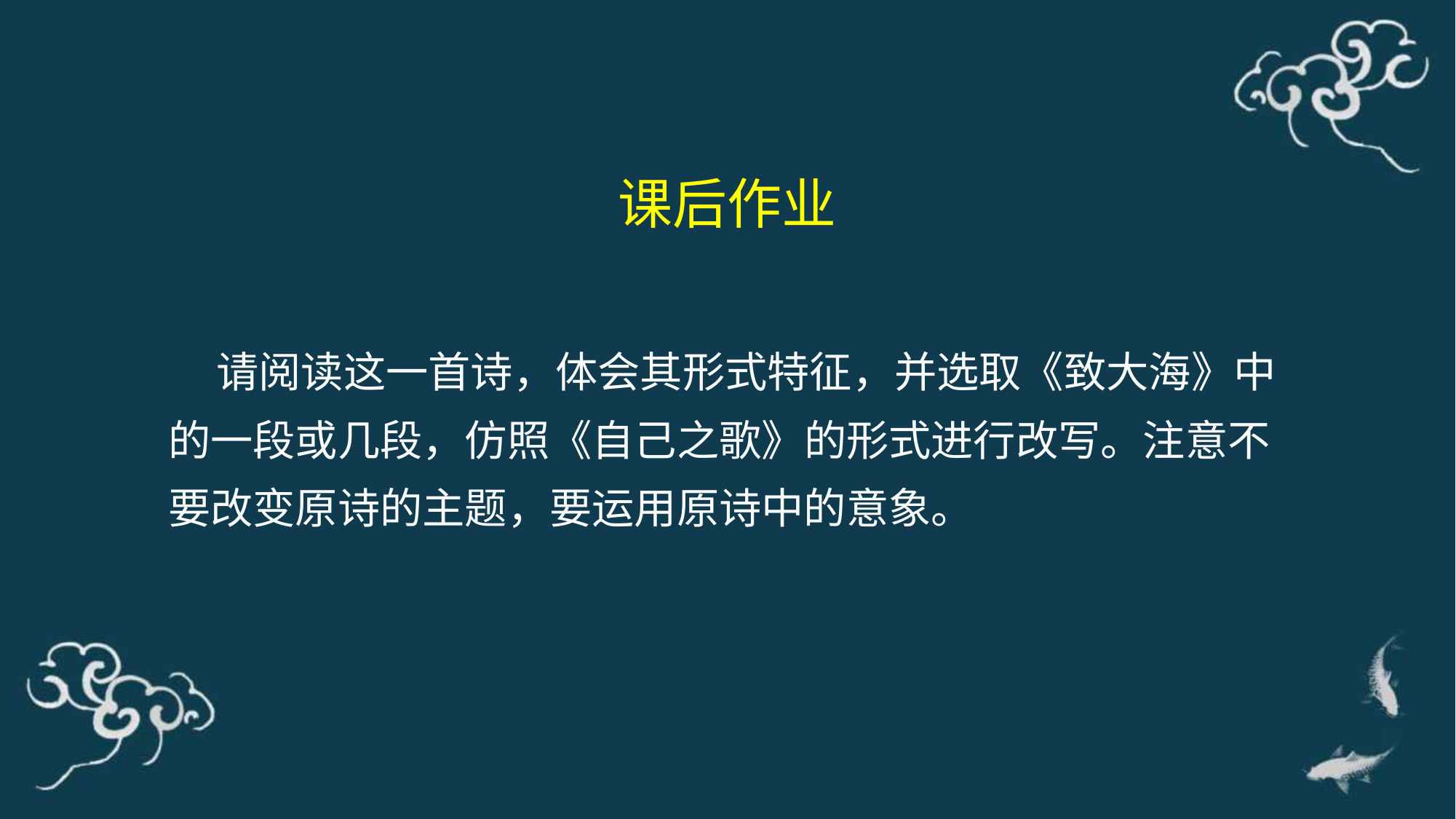

课后作业
    请阅读这一首诗，体会其形式特征，并选取《致大海》中的一段或几段，仿照《自己之歌》的形式进行改写。注意不要改变原诗的主题，要运用原诗中的意象。